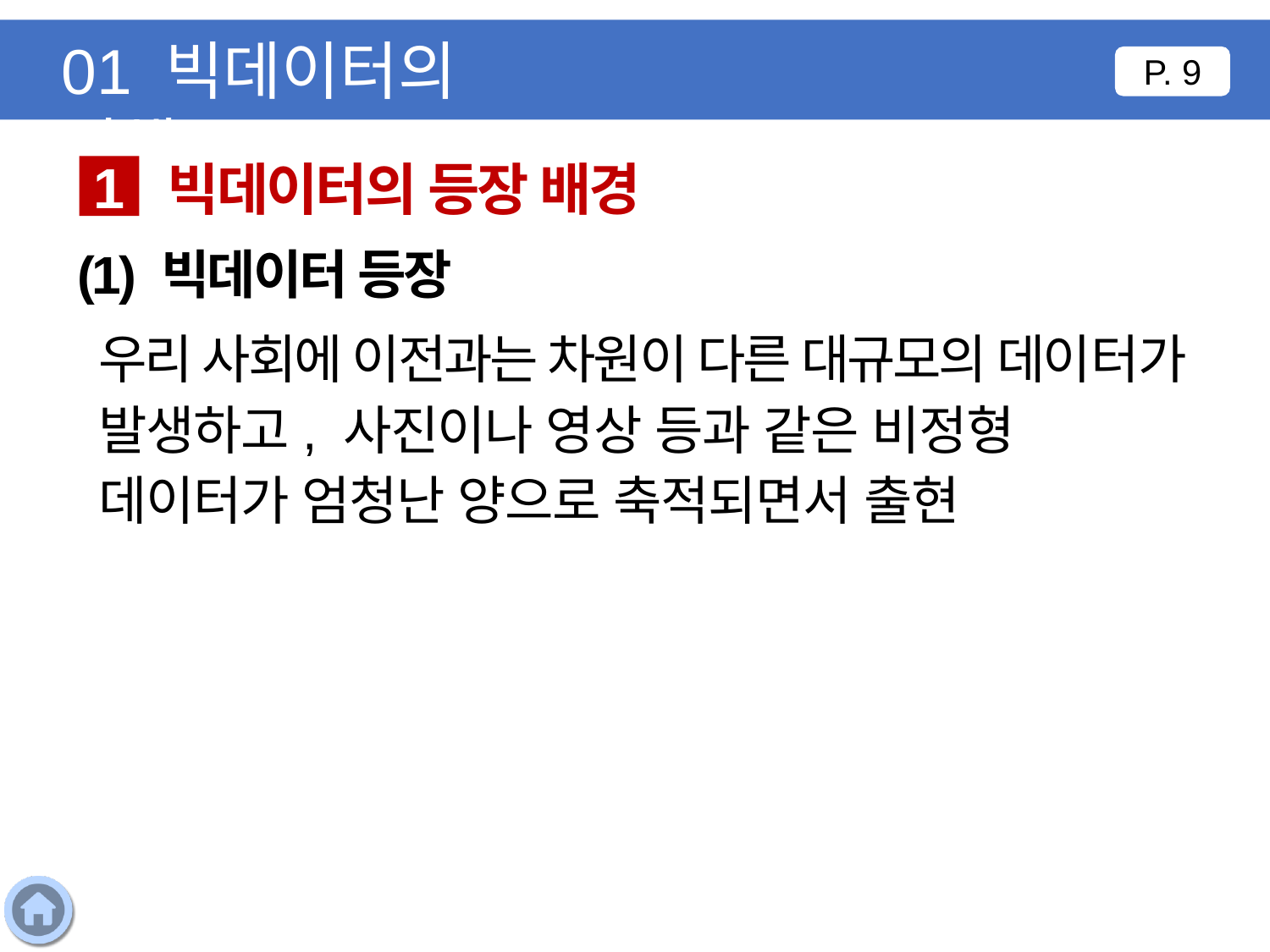

01 빅데이터의 이해
P. 9
빅데이터의 등장 배경
1
(1) 빅데이터 등장
우리 사회에 이전과는 차원이 다른 대규모의 데이터가 발생하고, 사진이나 영상 등과 같은 비정형 데이터가 엄청난 양으로 축적되면서 출현